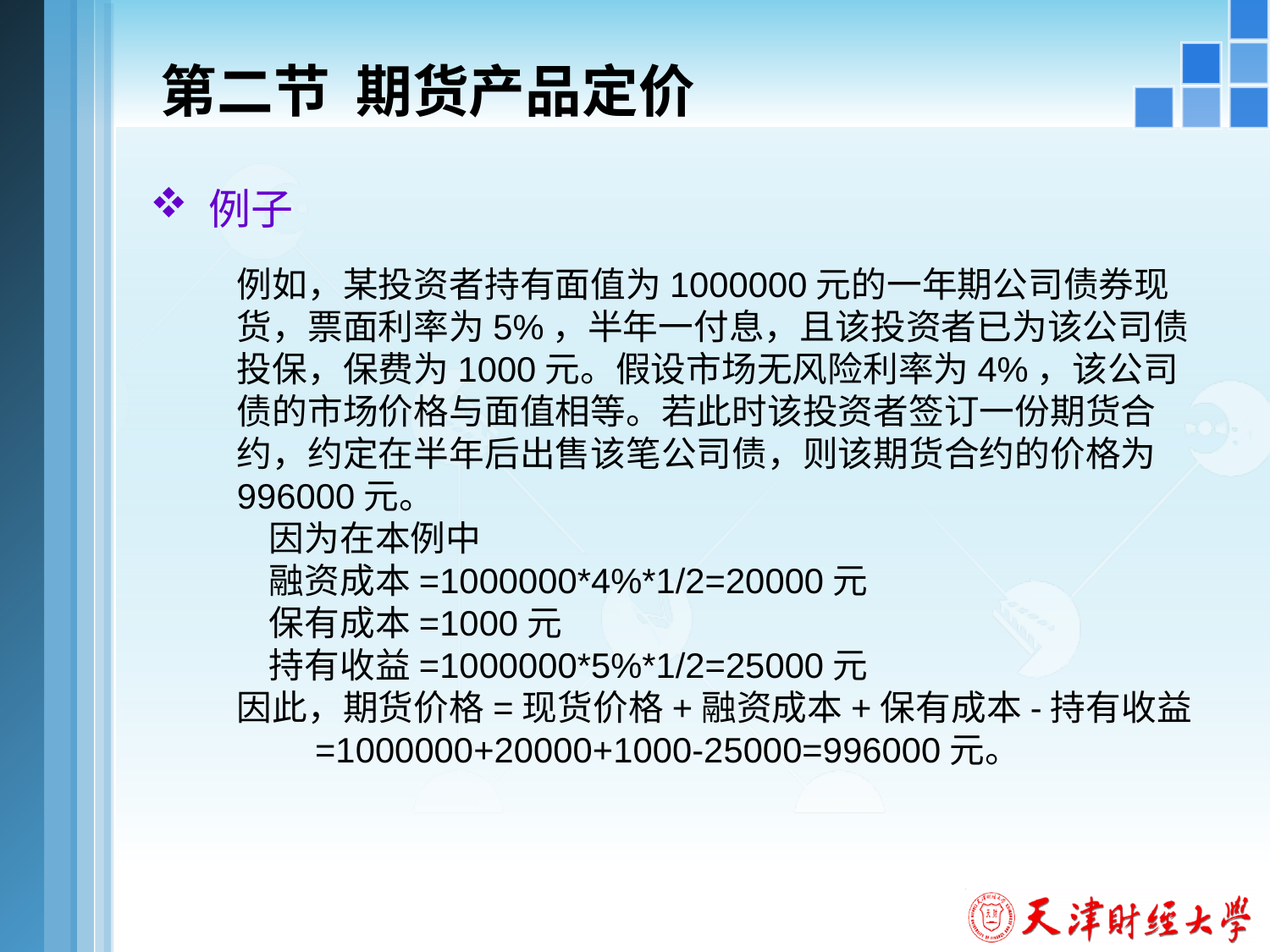

# 第二节  期货产品定价
 例子
例如，某投资者持有面值为1000000元的一年期公司债券现货，票面利率为5%，半年一付息，且该投资者已为该公司债投保，保费为1000元。假设市场无风险利率为4%，该公司债的市场价格与面值相等。若此时该投资者签订一份期货合约，约定在半年后出售该笔公司债，则该期货合约的价格为996000元。
   因为在本例中
   融资成本=1000000*4%*1/2=20000元
   保有成本=1000元
   持有收益=1000000*5%*1/2=25000元
因此，期货价格=现货价格+融资成本+保有成本-持有收益
        =1000000+20000+1000-25000=996000元。